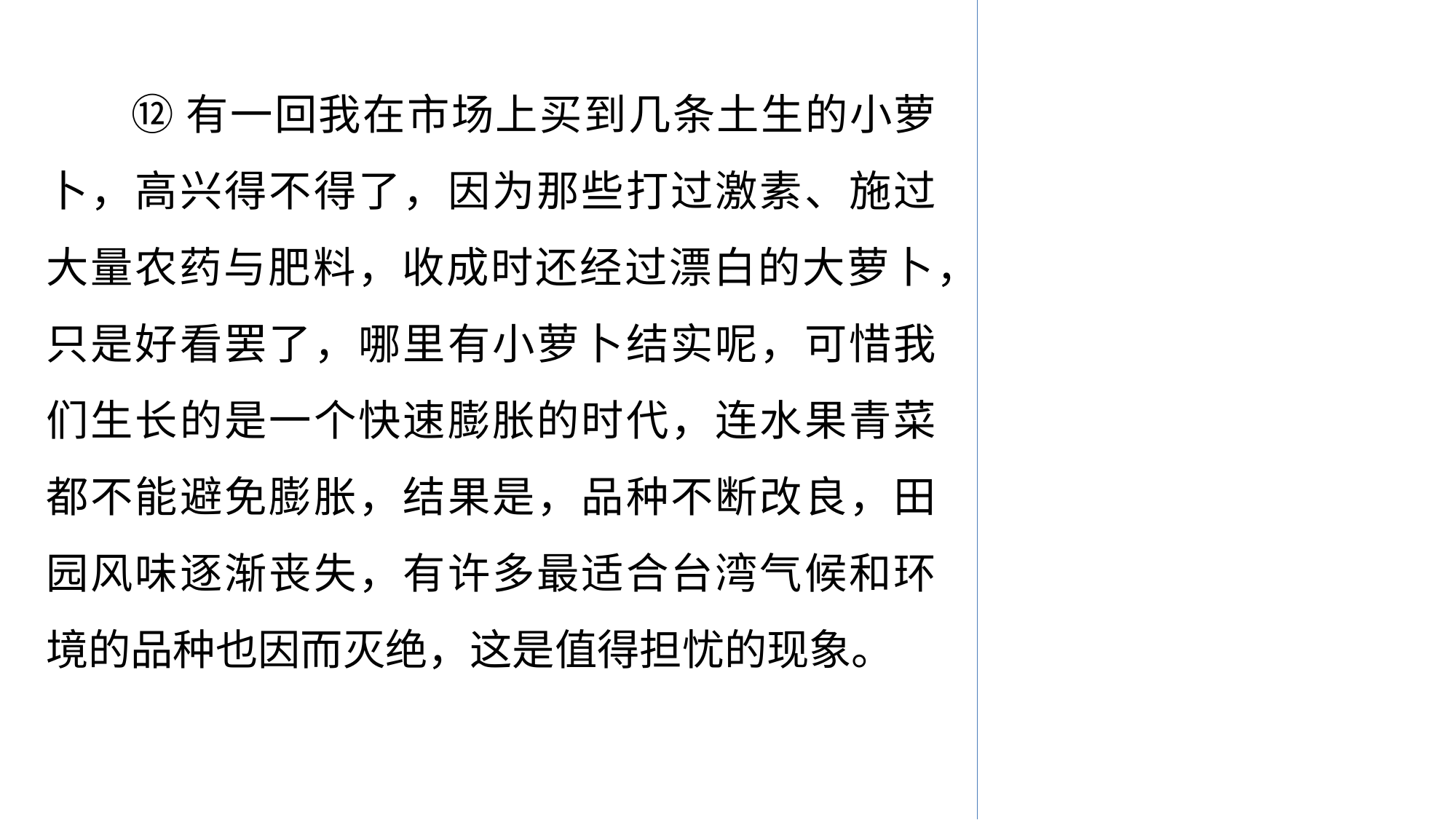

⑫有一回我在市场上买到几条土生的小萝卜，高兴得不得了，因为那些打过激素、施过大量农药与肥料，收成时还经过漂白的大萝卜，只是好看罢了，哪里有小萝卜结实呢，可惜我们生长的是一个快速膨胀的时代，连水果青菜都不能避免膨胀，结果是，品种不断改良，田园风味逐渐丧失，有许多最适合台湾气候和环境的品种也因而灭绝，这是值得担忧的现象。